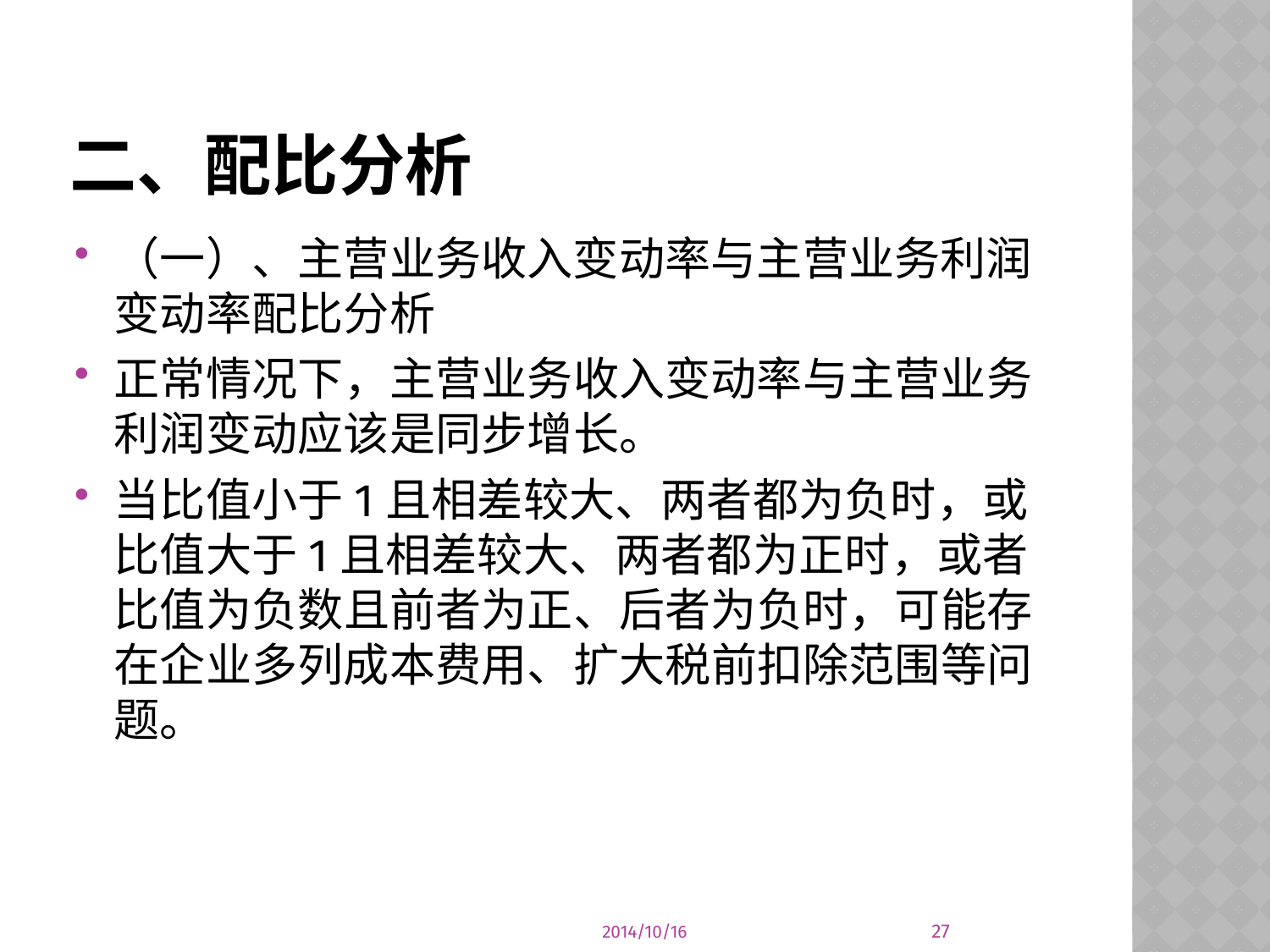

# 二、配比分析
（一）、主营业务收入变动率与主营业务利润变动率配比分析
正常情况下，主营业务收入变动率与主营业务利润变动应该是同步增长。
当比值小于1且相差较大、两者都为负时，或比值大于1且相差较大、两者都为正时，或者比值为负数且前者为正、后者为负时，可能存在企业多列成本费用、扩大税前扣除范围等问题。

27
2014/10/16